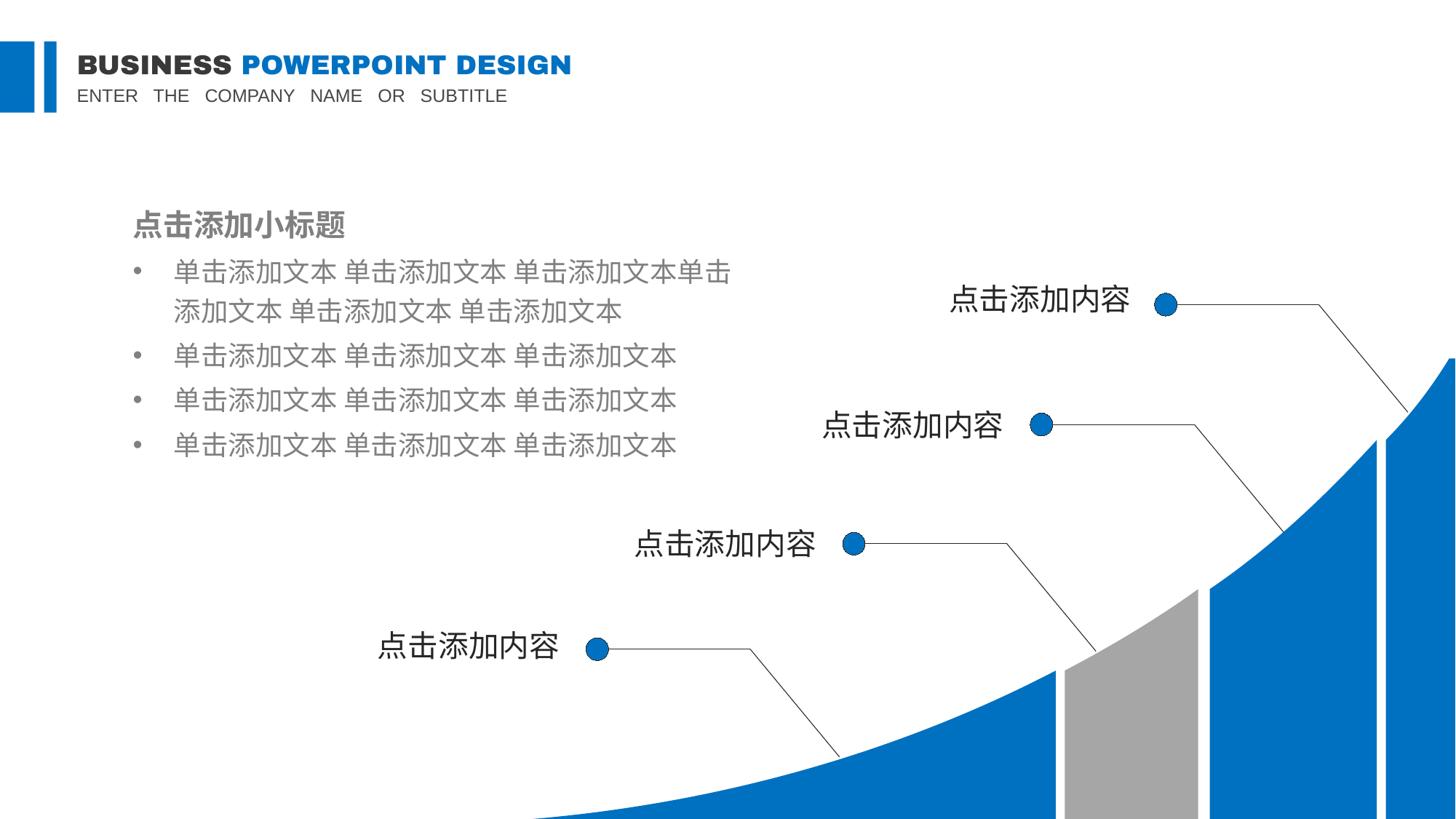

点击添加小标题
单击添加文本 单击添加文本 单击添加文本单击添加文本 单击添加文本 单击添加文本
单击添加文本 单击添加文本 单击添加文本
单击添加文本 单击添加文本 单击添加文本
单击添加文本 单击添加文本 单击添加文本

点击添加内容

点击添加内容

点击添加内容

点击添加内容